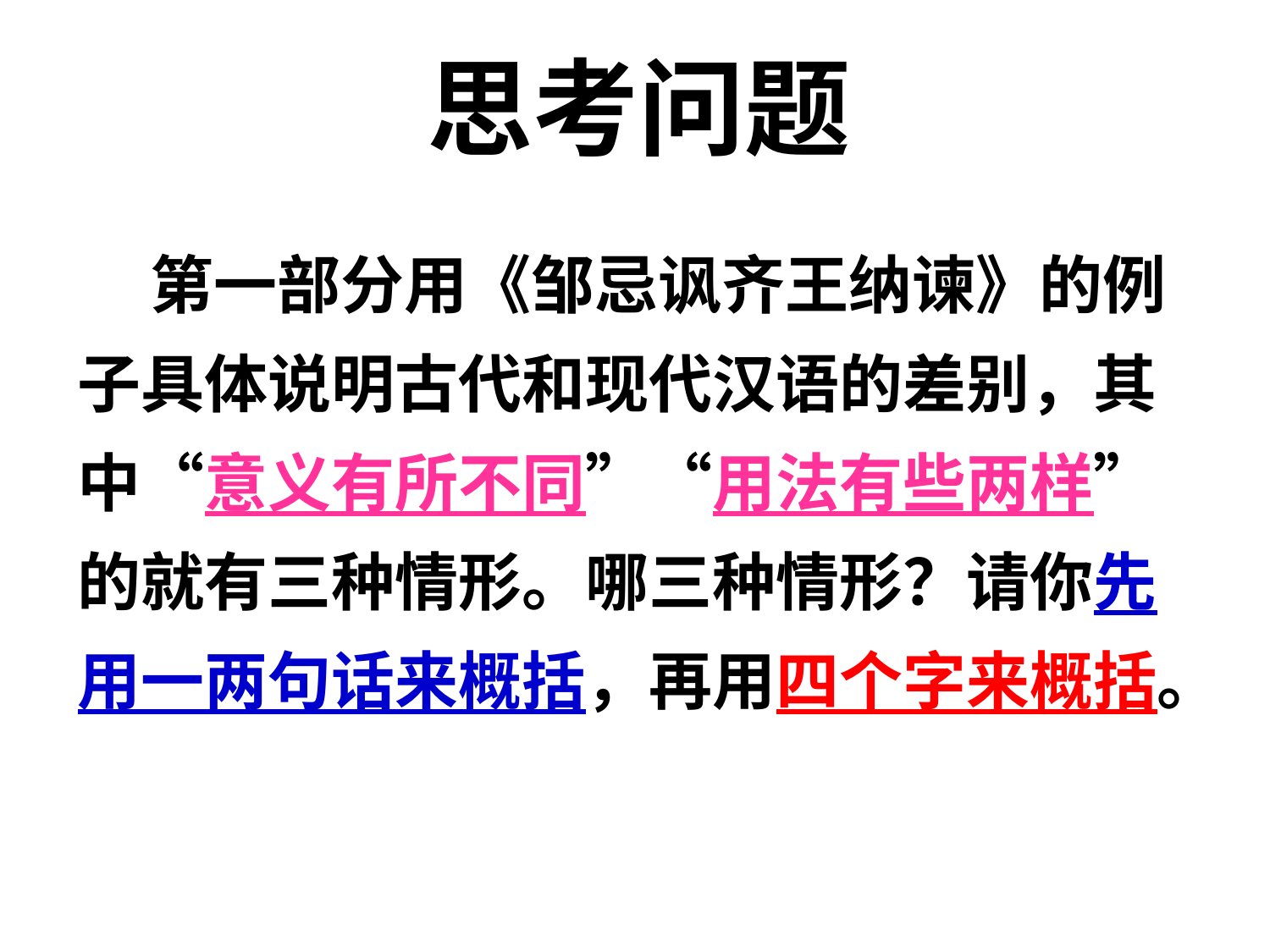

思考问题
    第一部分用《邹忌讽齐王纳谏》的例子具体说明古代和现代汉语的差别，其中“意义有所不同”“用法有些两样”的就有三种情形。哪三种情形？请你先用一两句话来概括，再用四个字来概括。